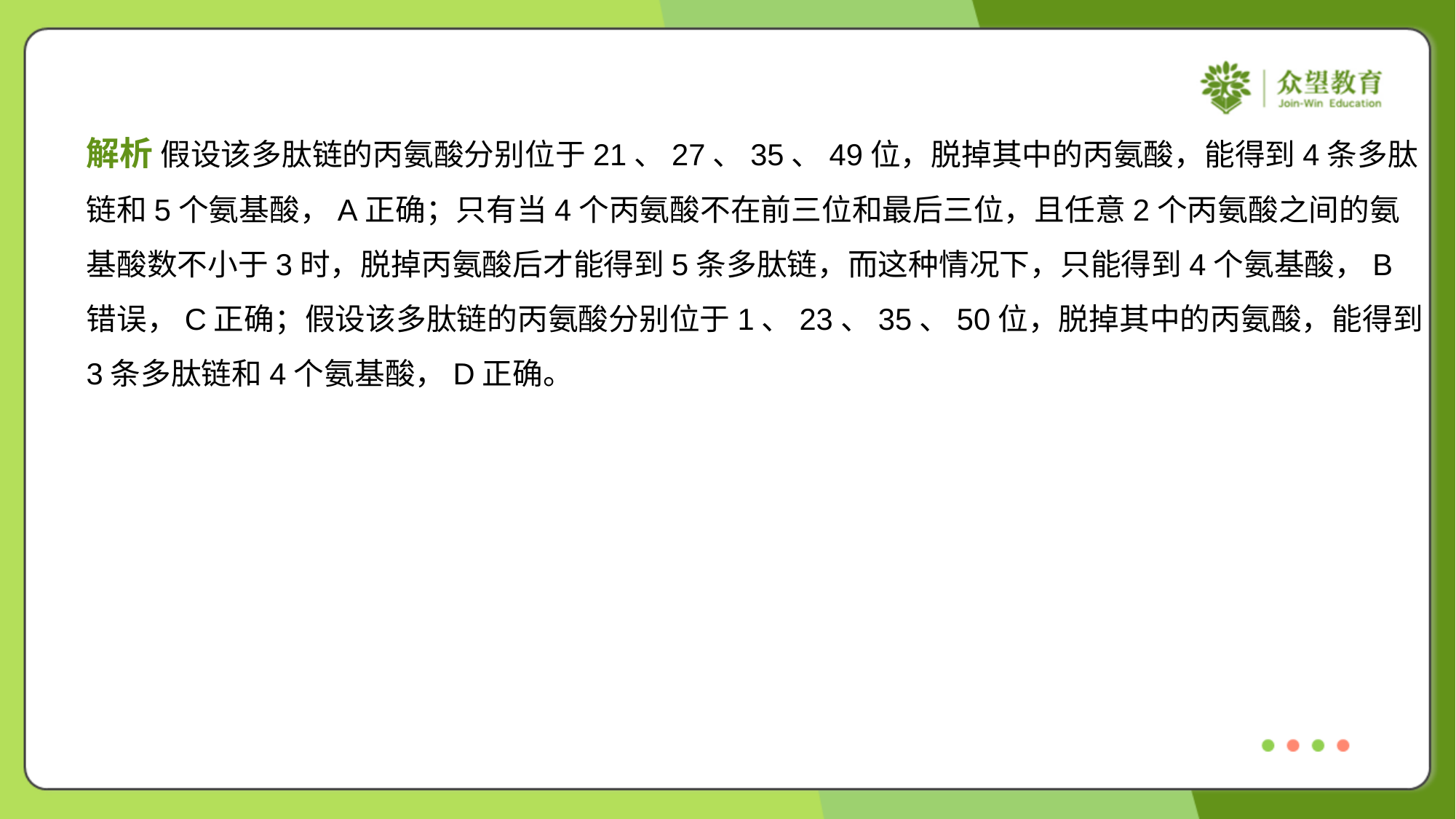

解析 假设该多肽链的丙氨酸分别位于21、27、35、49位，脱掉其中的丙氨酸，能得到4条多肽
链和5个氨基酸，A正确；只有当4个丙氨酸不在前三位和最后三位，且任意2个丙氨酸之间的氨
基酸数不小于3时，脱掉丙氨酸后才能得到5条多肽链，而这种情况下，只能得到4个氨基酸，B
错误，C正确；假设该多肽链的丙氨酸分别位于1、23、35、50位，脱掉其中的丙氨酸，能得到
3条多肽链和4个氨基酸，D正确。